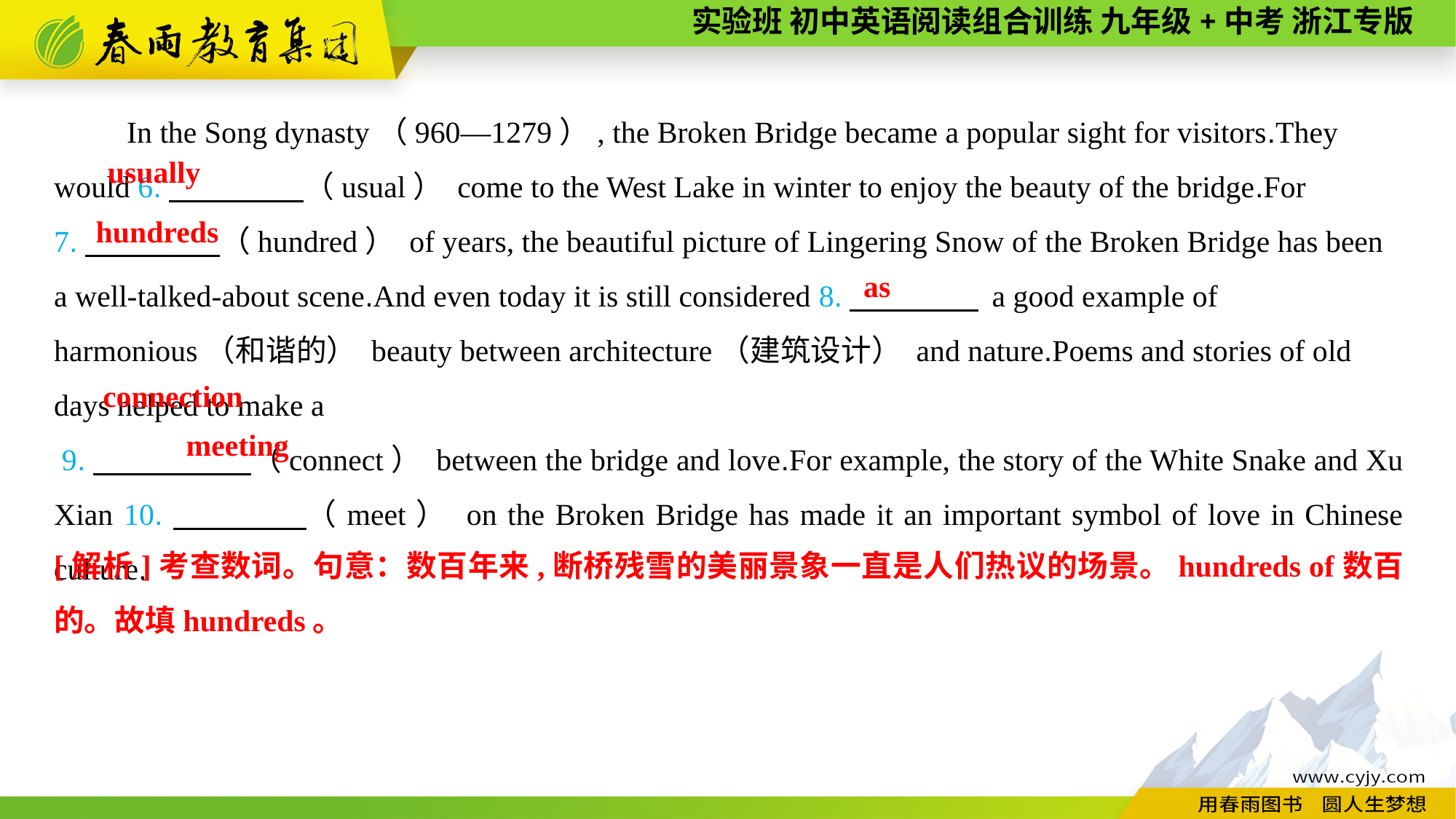

In the Song dynasty（960—1279）, the Broken Bridge became a popular sight for visitors.They would 6.　　  　　（usual） come to the West Lake in winter to enjoy the beauty of the bridge.For
7.　　　  　（hundred） of years, the beautiful picture of Lingering Snow of the Broken Bridge has been a well-talked-about scene.And even today it is still considered 8.　　 　　 a good example of harmonious（和谐的） beauty between architecture（建筑设计） and nature.Poems and stories of old days helped to make a
 9.　　     　　（connect） between the bridge and love.For example, the story of the White Snake and Xu Xian 10.　　　　（meet） on the Broken Bridge has made it an important symbol of love in Chinese culture.
usually
hundreds
as
connection
meeting
[解析]考查数词。句意：数百年来,断桥残雪的美丽景象一直是人们热议的场景。hundreds of数百的。故填hundreds。